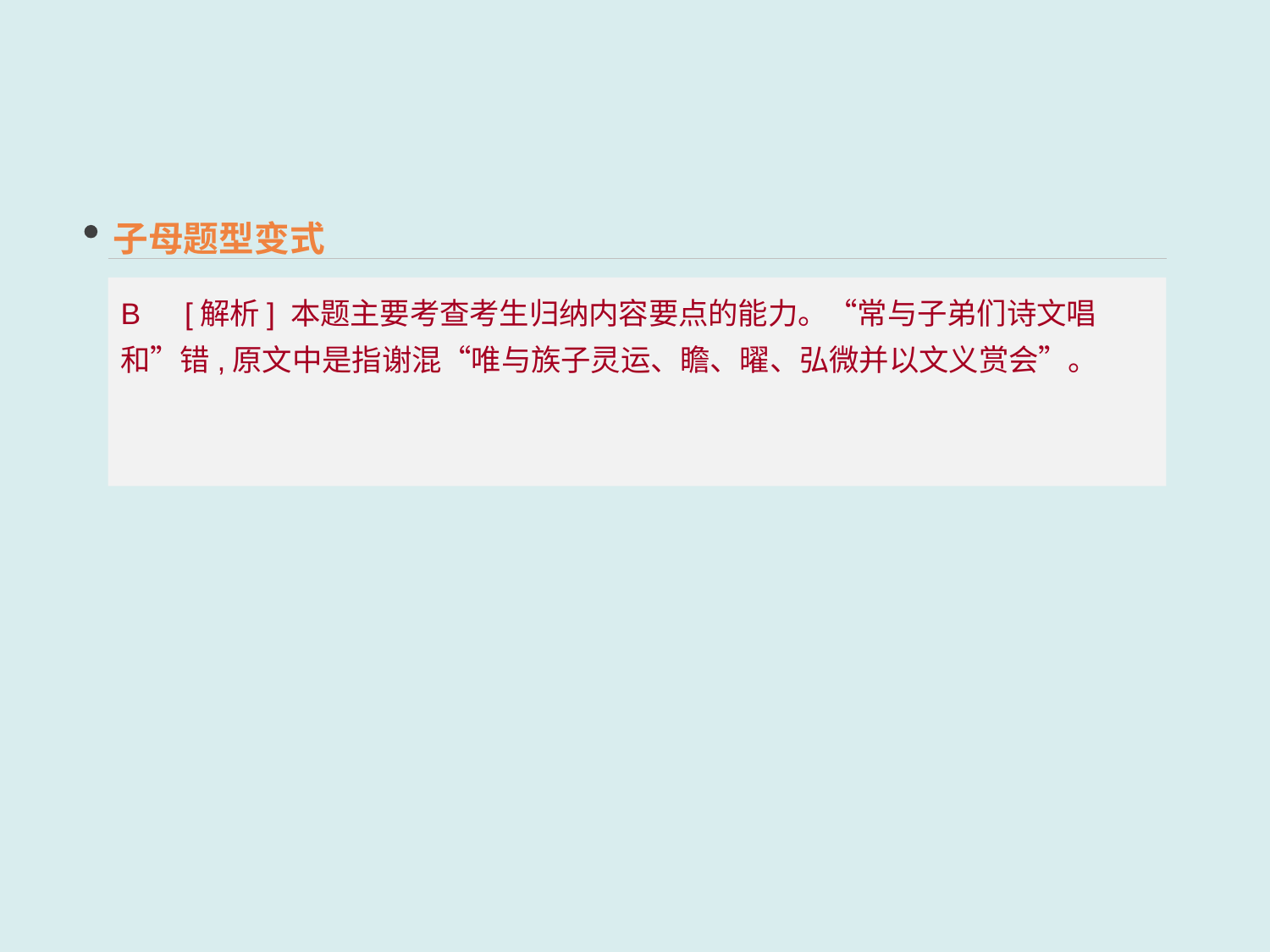

子母题型变式

B　[解析] 本题主要考查考生归纳内容要点的能力。“常与子弟们诗文唱和”错,原文中是指谢混“唯与族子灵运、瞻、曜、弘微并以文义赏会”。